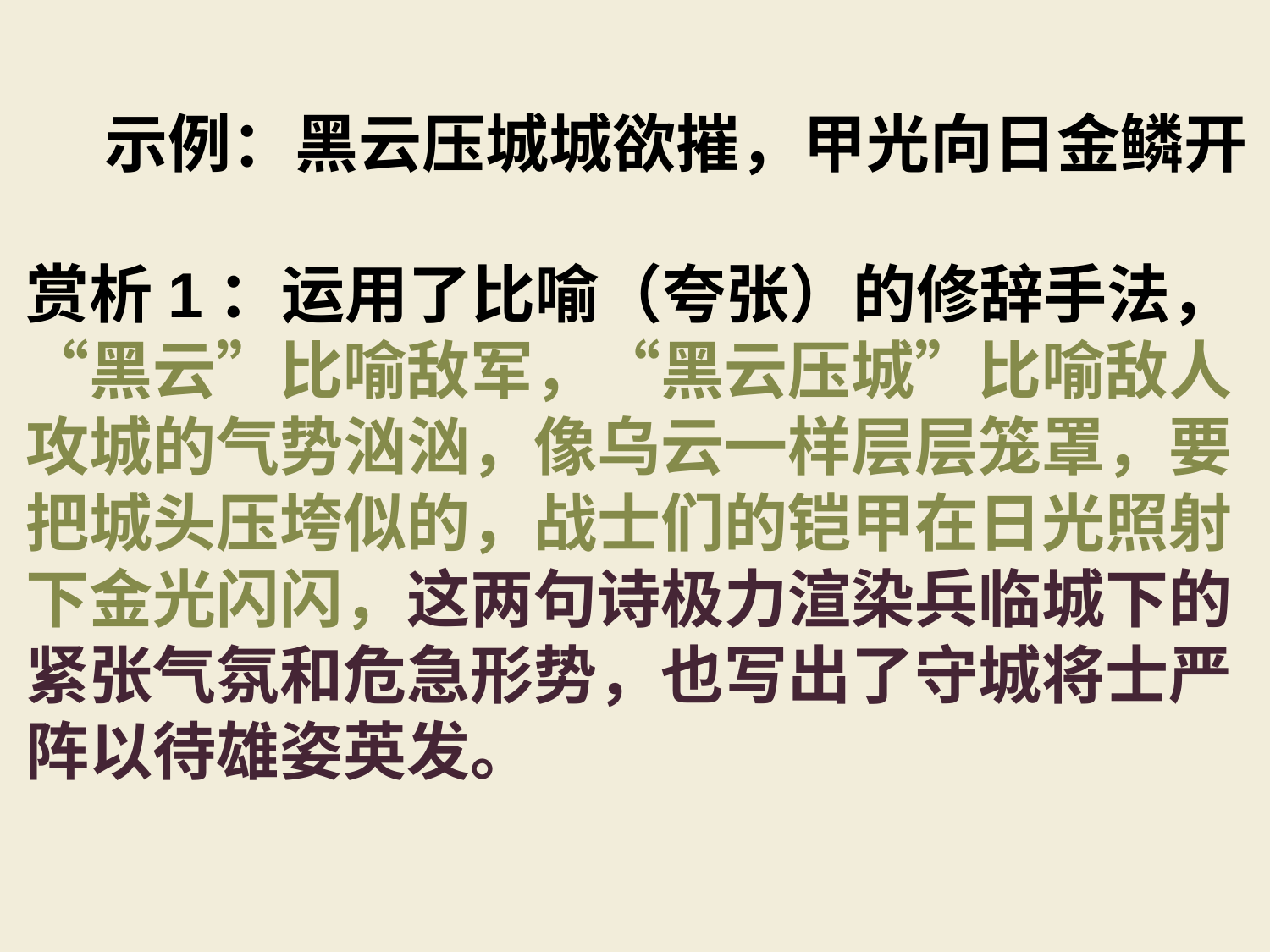

示例：黑云压城城欲摧，甲光向日金鳞开
赏析1：运用了比喻（夸张）的修辞手法，“黑云”比喻敌军，“黑云压城”比喻敌人攻城的气势汹汹，像乌云一样层层笼罩，要把城头压垮似的，战士们的铠甲在日光照射下金光闪闪，这两句诗极力渲染兵临城下的紧张气氛和危急形势，也写出了守城将士严阵以待雄姿英发。